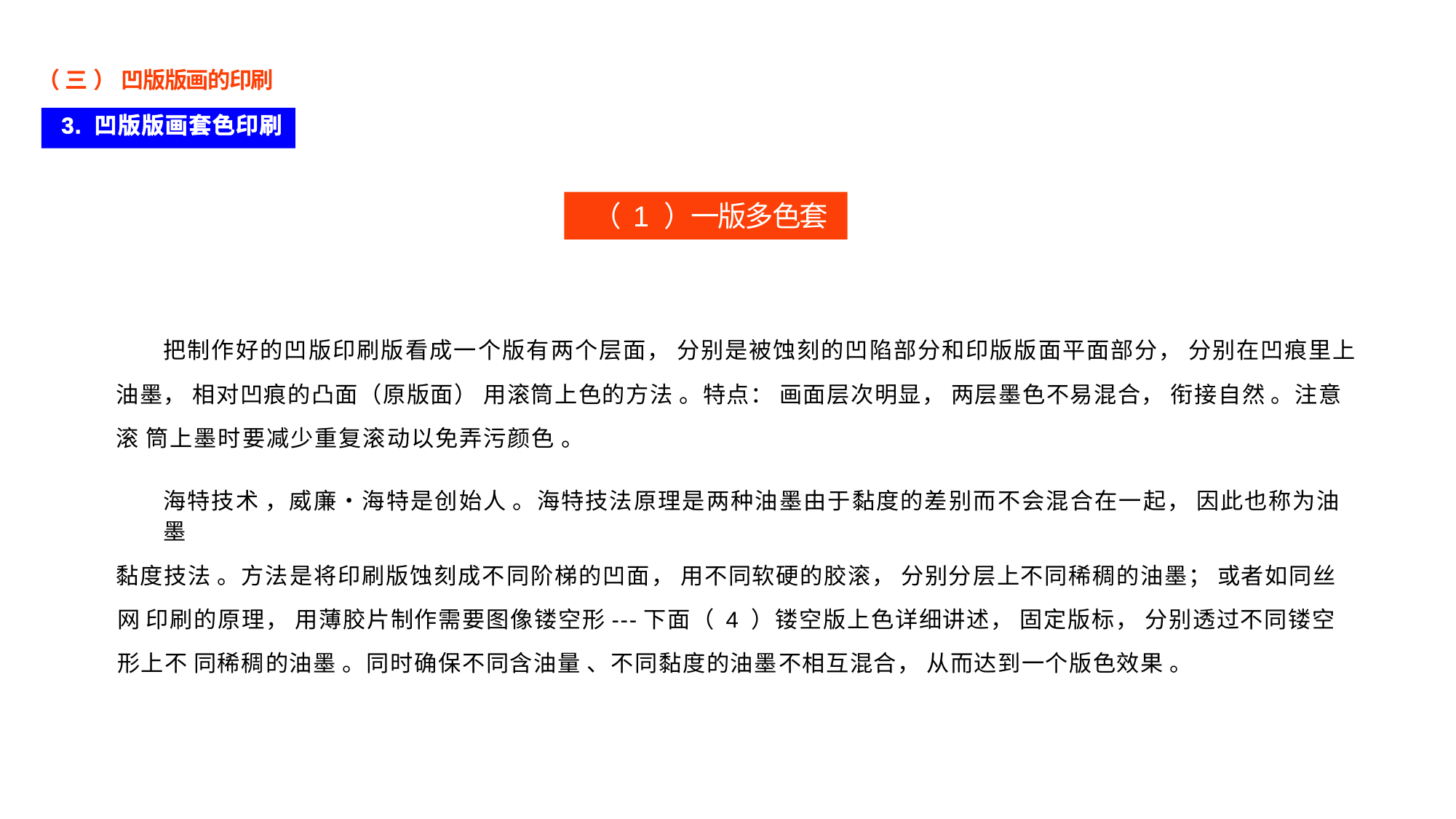

（ 三 ） 凹版版画的印刷

3. 凹版版画套色印刷

（ 1 ）一版多色套印

把制作好的凹版印刷版看成一个版有两个层面， 分别是被蚀刻的凹陷部分和印版版面平面部分， 分别在凹痕里上
油墨， 相对凹痕的凸面（原版面） 用滚筒上色的方法 。特点： 画面层次明显， 两层墨色不易混合， 衔接自然 。注意滚 筒上墨时要减少重复滚动以免弄污颜色 。

海特技术 ，威廉•海特是创始人 。海特技法原理是两种油墨由于黏度的差别而不会混合在一起， 因此也称为油墨
黏度技法 。方法是将印刷版蚀刻成不同阶梯的凹面， 用不同软硬的胶滚， 分别分层上不同稀稠的油墨； 或者如同丝网 印刷的原理， 用薄胶片制作需要图像镂空形---下面（ 4 ）镂空版上色详细讲述， 固定版标， 分别透过不同镂空形上不 同稀稠的油墨 。同时确保不同含油量 、不同黏度的油墨不相互混合， 从而达到一个版色效果 。